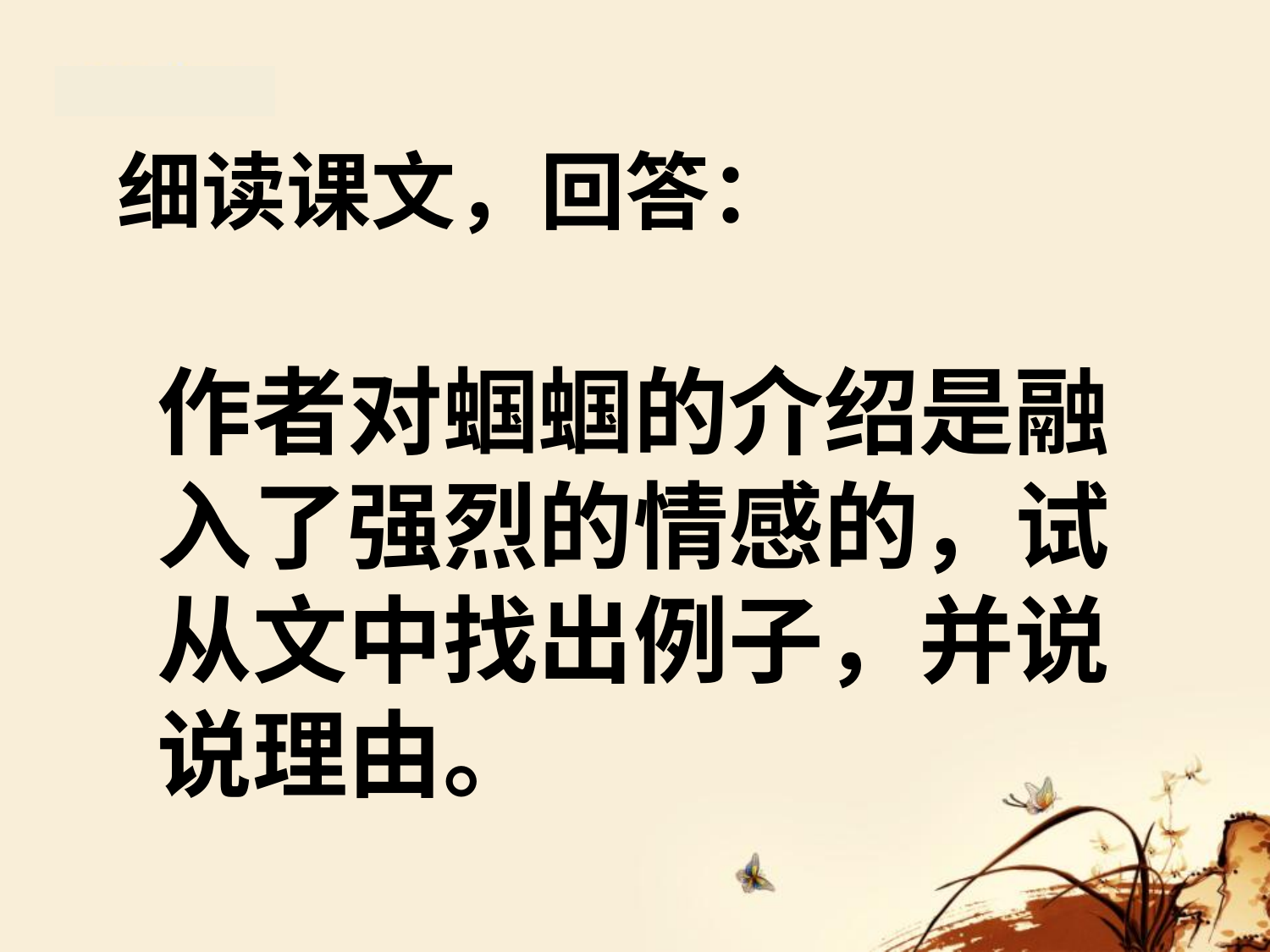

细读课文，回答：
作者对蝈蝈的介绍是融入了强烈的情感的，试从文中找出例子，并说说理由。